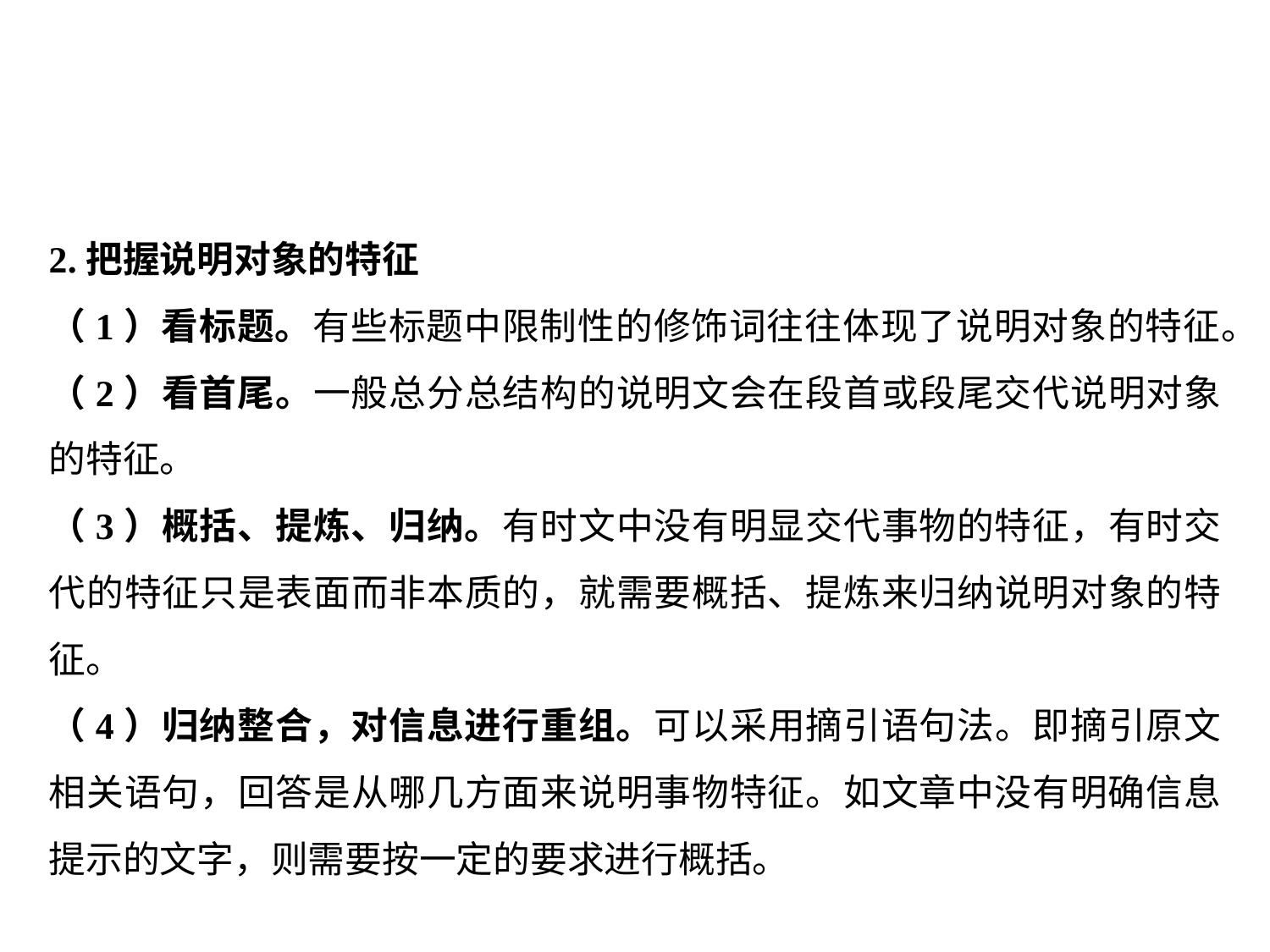

2.把握说明对象的特征
（1）看标题。有些标题中限制性的修饰词往往体现了说明对象的特征。
（2）看首尾。一般总分总结构的说明文会在段首或段尾交代说明对象的特征。
（3）概括、提炼、归纳。有时文中没有明显交代事物的特征，有时交代的特征只是表面而非本质的，就需要概括、提炼来归纳说明对象的特征。
（4）归纳整合，对信息进行重组。可以采用摘引语句法。即摘引原文相关语句，回答是从哪几方面来说明事物特征。如文章中没有明确信息提示的文字，则需要按一定的要求进行概括。